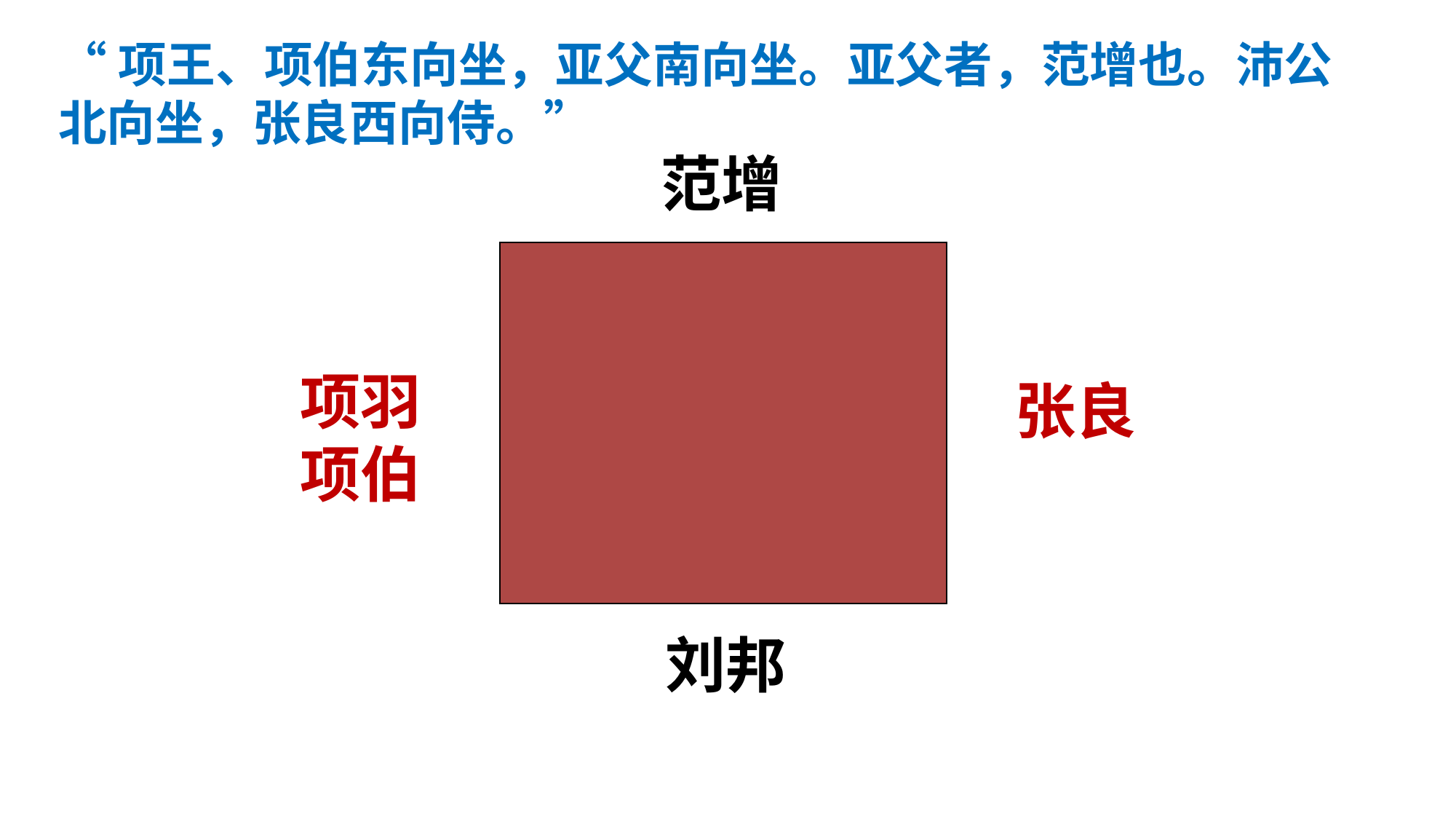

“项王、项伯东向坐，亚父南向坐。亚父者，范增也。沛公北向坐，张良西向侍。”
范增

项羽项伯
张良
刘邦